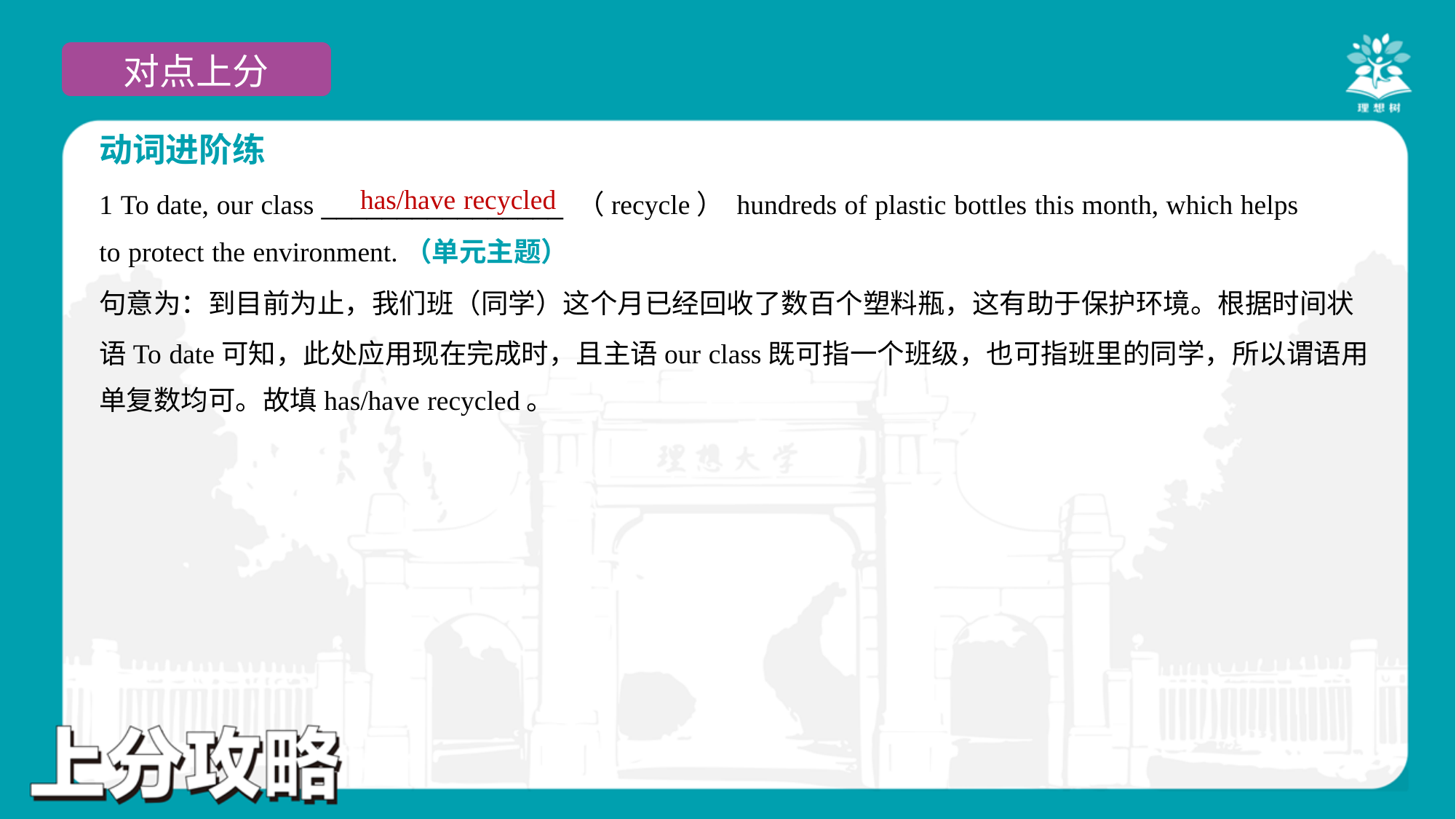

动词进阶练
has/have recycled
1 To date, our class ________________ （recycle） hundreds of plastic bottles this month, which helps
to protect the environment.（单元主题）
句意为：到目前为止，我们班（同学）这个月已经回收了数百个塑料瓶，这有助于保护环境。根据时间状
语To date可知，此处应用现在完成时，且主语our class既可指一个班级，也可指班里的同学，所以谓语用
单复数均可。故填has/have recycled。